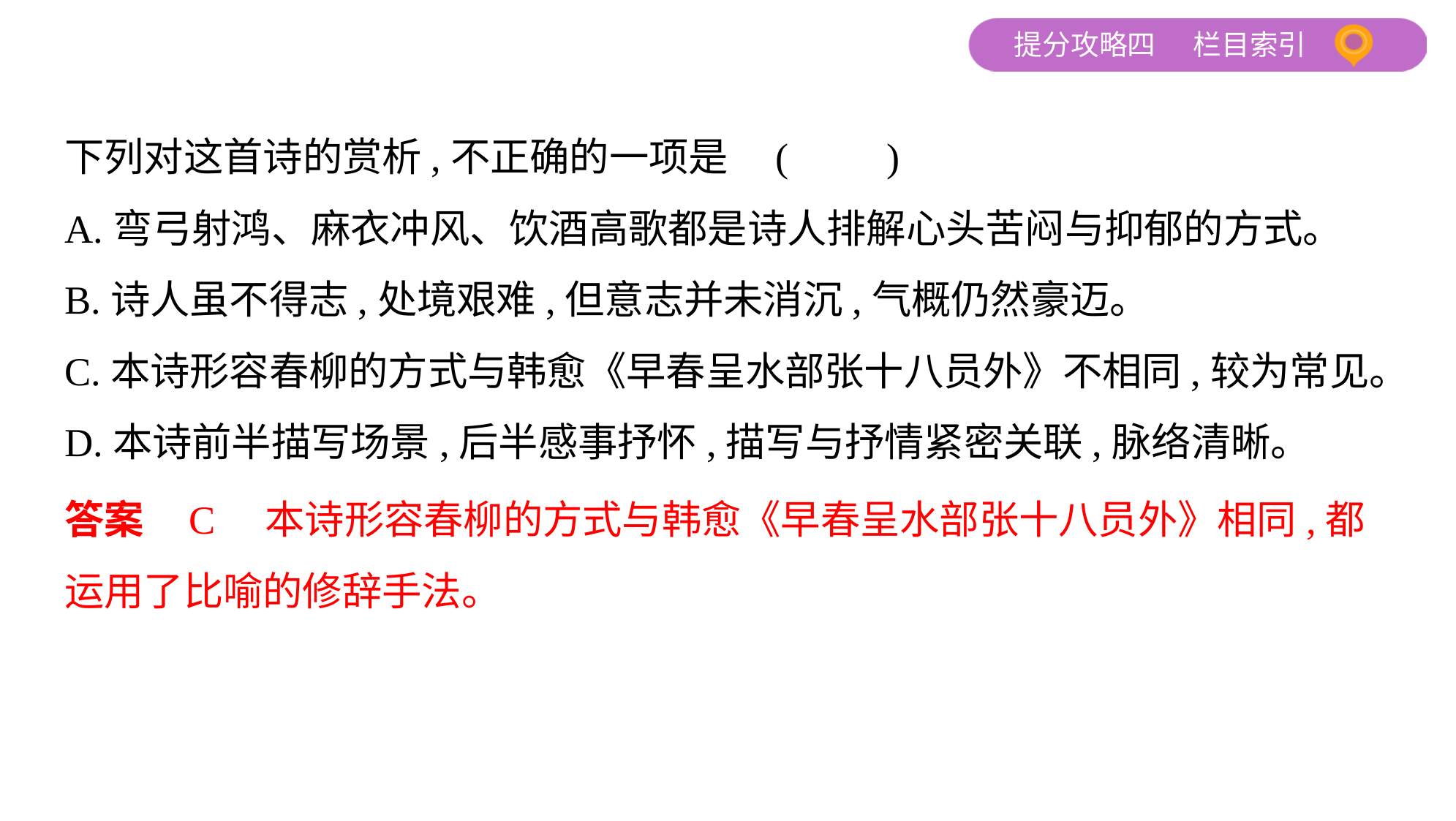

下列对这首诗的赏析,不正确的一项是 (　　)
A.弯弓射鸿、麻衣冲风、饮酒高歌都是诗人排解心头苦闷与抑郁的方式。
B.诗人虽不得志,处境艰难,但意志并未消沉,气概仍然豪迈。
C.本诗形容春柳的方式与韩愈《早春呈水部张十八员外》不相同,较为常见。
D.本诗前半描写场景,后半感事抒怀,描写与抒情紧密关联,脉络清晰。
答案    C　本诗形容春柳的方式与韩愈《早春呈水部张十八员外》相同,都
运用了比喻的修辞手法。